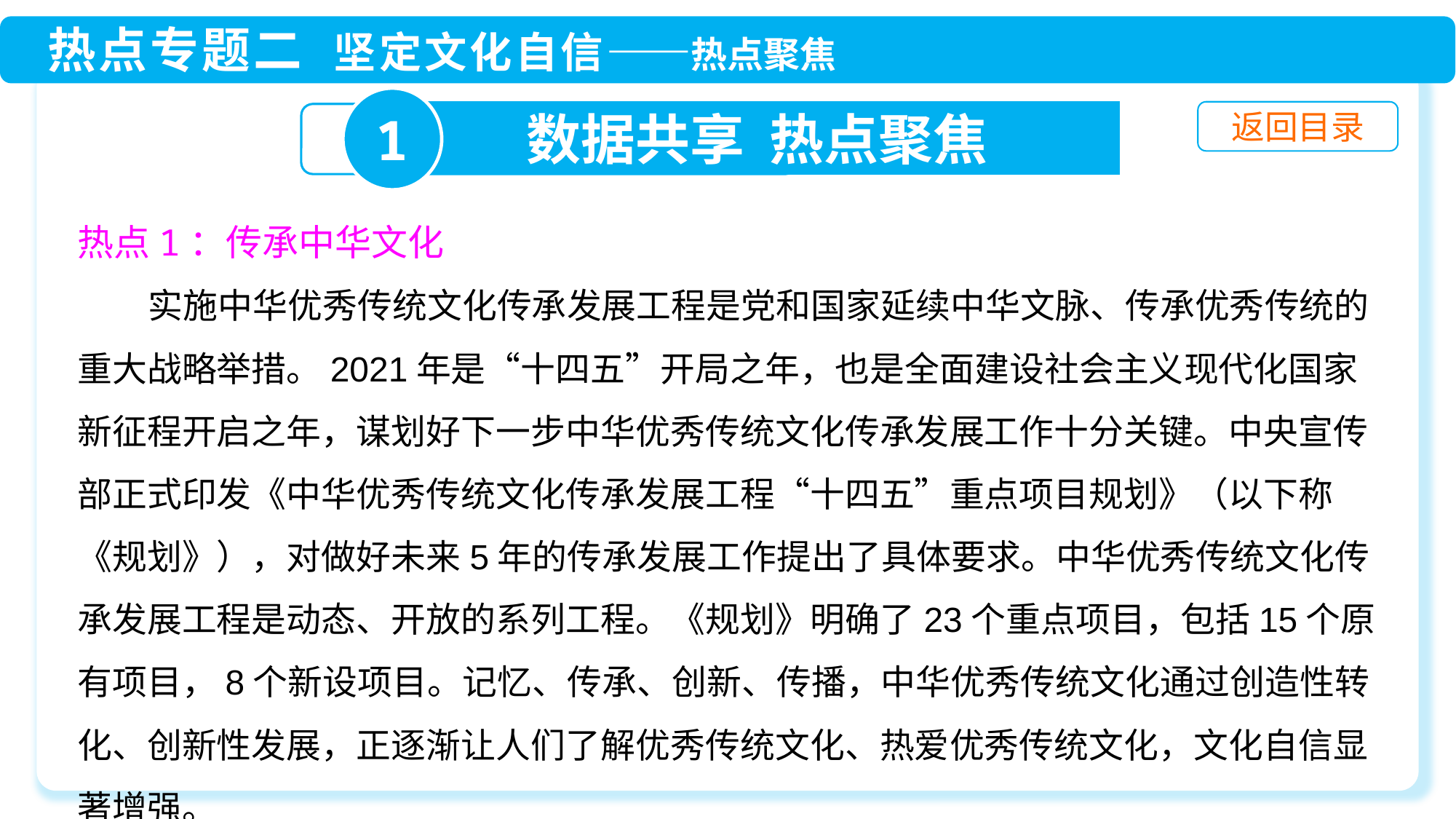

1
数据共享  热点聚焦

热点1：传承中华文化
 实施中华优秀传统文化传承发展工程是党和国家延续中华文脉、传承优秀传统的重大战略举措。2021年是“十四五”开局之年，也是全面建设社会主义现代化国家新征程开启之年，谋划好下一步中华优秀传统文化传承发展工作十分关键。中央宣传部正式印发《中华优秀传统文化传承发展工程“十四五”重点项目规划》（以下称《规划》），对做好未来5年的传承发展工作提出了具体要求。中华优秀传统文化传承发展工程是动态、开放的系列工程。《规划》明确了23个重点项目，包括15个原有项目，8个新设项目。记忆、传承、创新、传播，中华优秀传统文化通过创造性转化、创新性发展，正逐渐让人们了解优秀传统文化、热爱优秀传统文化，文化自信显著增强。